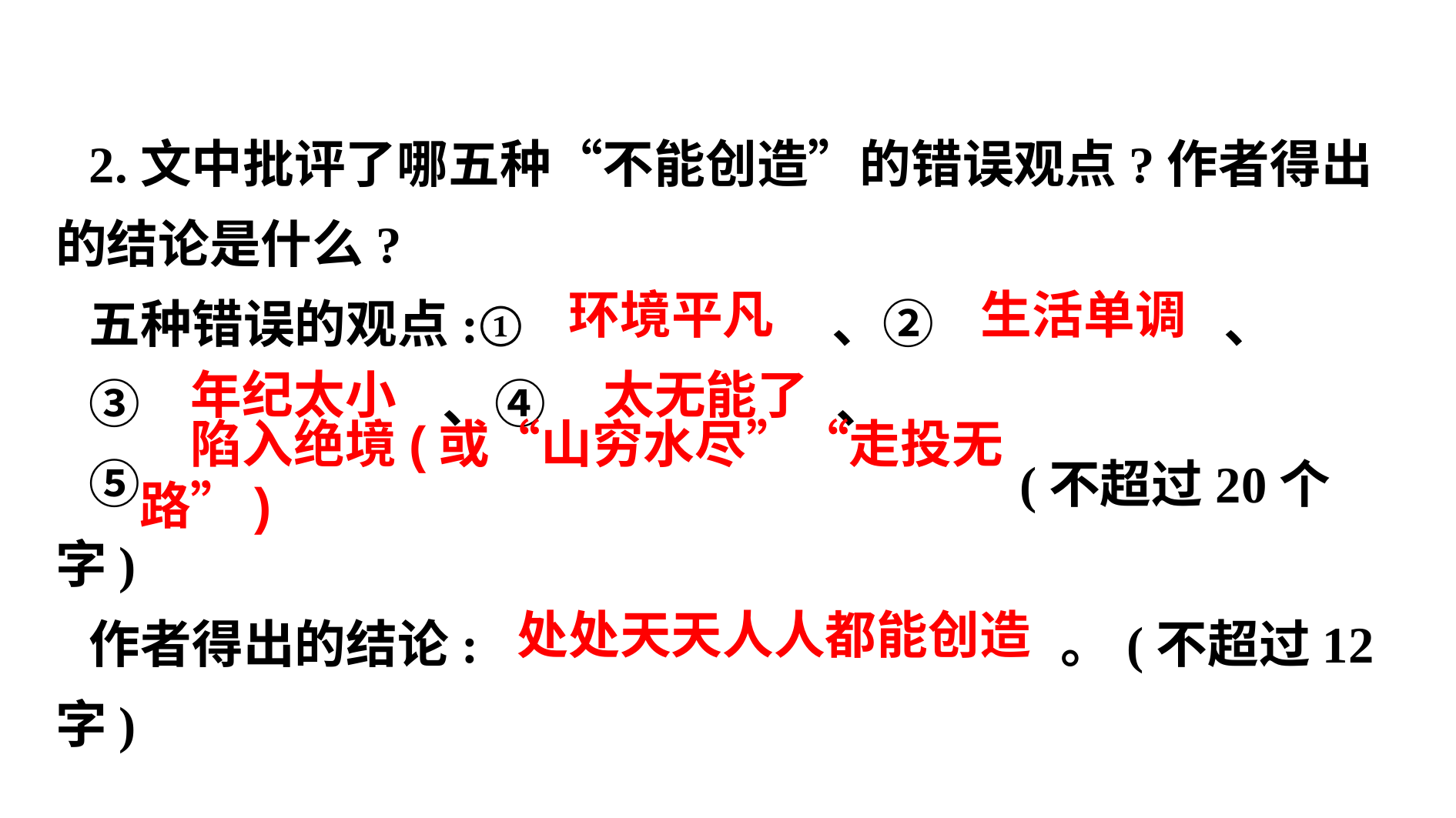

2.文中批评了哪五种“不能创造”的错误观点?作者得出的结论是什么?
五种错误的观点:①　                　、②　                　、
③　                　、④　                　、
⑤　                                                                　(不超过20个字)
作者得出的结论:　                                        　。(不超过12 字)
　环境平凡
　生活单调
　年纪太小
　太无能了
　陷入绝境(或“山穷水尽”“走投无路”)
　处处天天人人都能创造